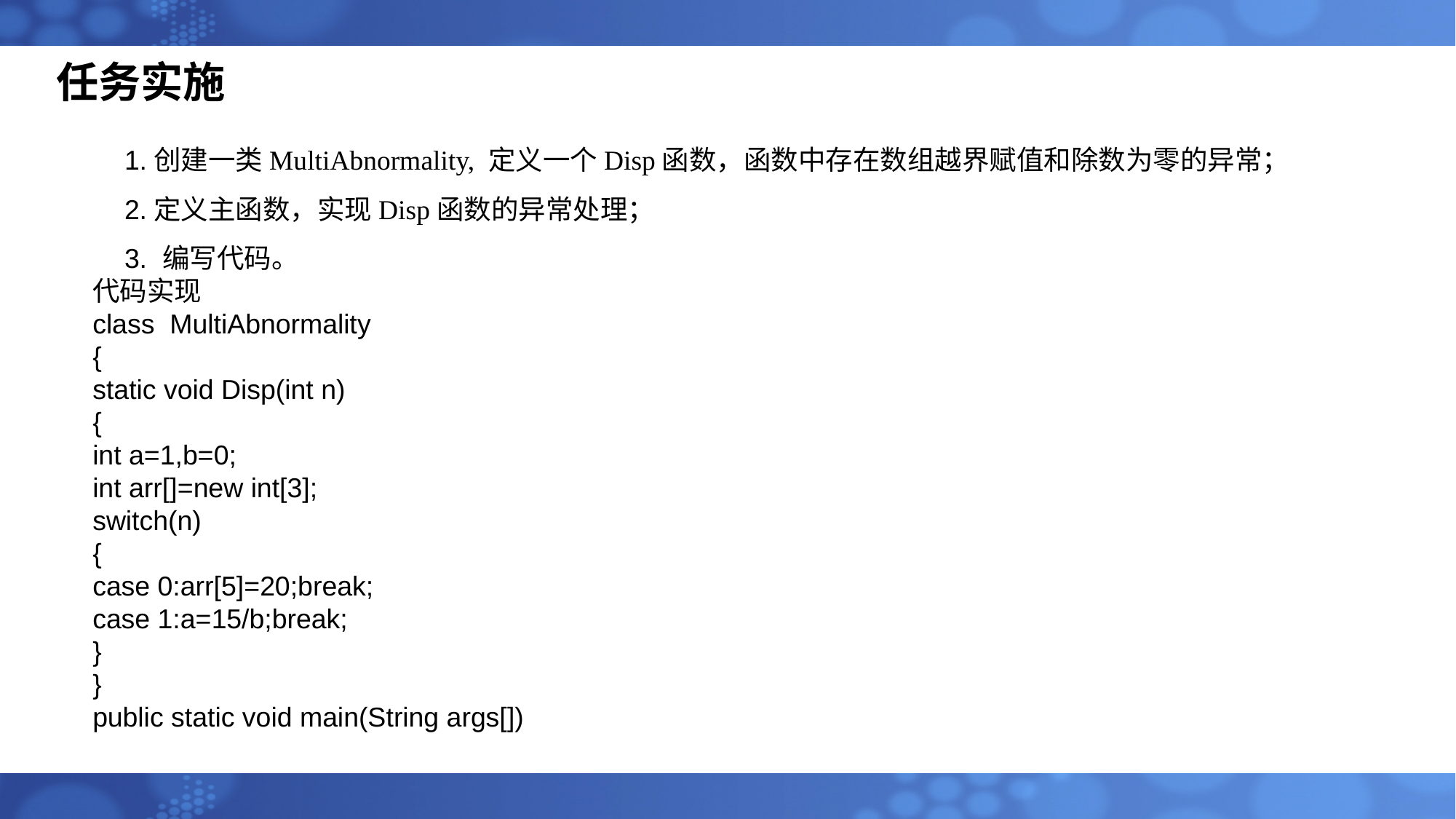

任务实施
1.创建一类MultiAbnormality, 定义一个Disp函数，函数中存在数组越界赋值和除数为零的异常；
2.定义主函数，实现Disp函数的异常处理；
3. 编写代码。
代码实现
class  MultiAbnormality
{
static void Disp(int n)
{
int a=1,b=0;
int arr[]=new int[3];
switch(n)
{
case 0:arr[5]=20;break;
case 1:a=15/b;break;
}
}
public static void main(String args[])